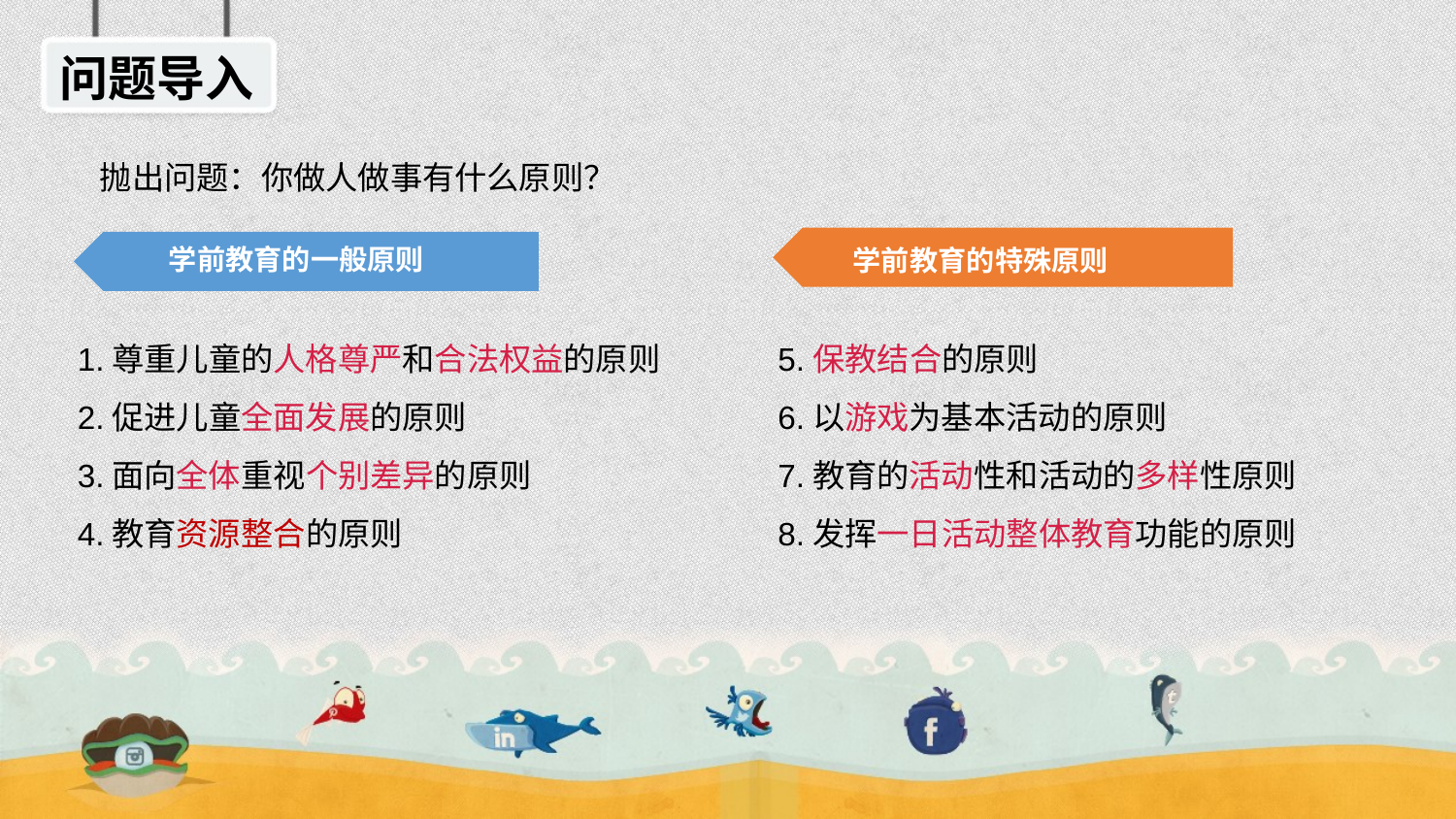

问题导入
抛出问题：你做人做事有什么原则？

学前教育的特殊原则

学前教育的一般原则
1.尊重儿童的人格尊严和合法权益的原则
2.促进儿童全面发展的原则
3.面向全体重视个别差异的原则
4.教育资源整合的原则
5.保教结合的原则
6.以游戏为基本活动的原则
7.教育的活动性和活动的多样性原则
8.发挥一日活动整体教育功能的原则